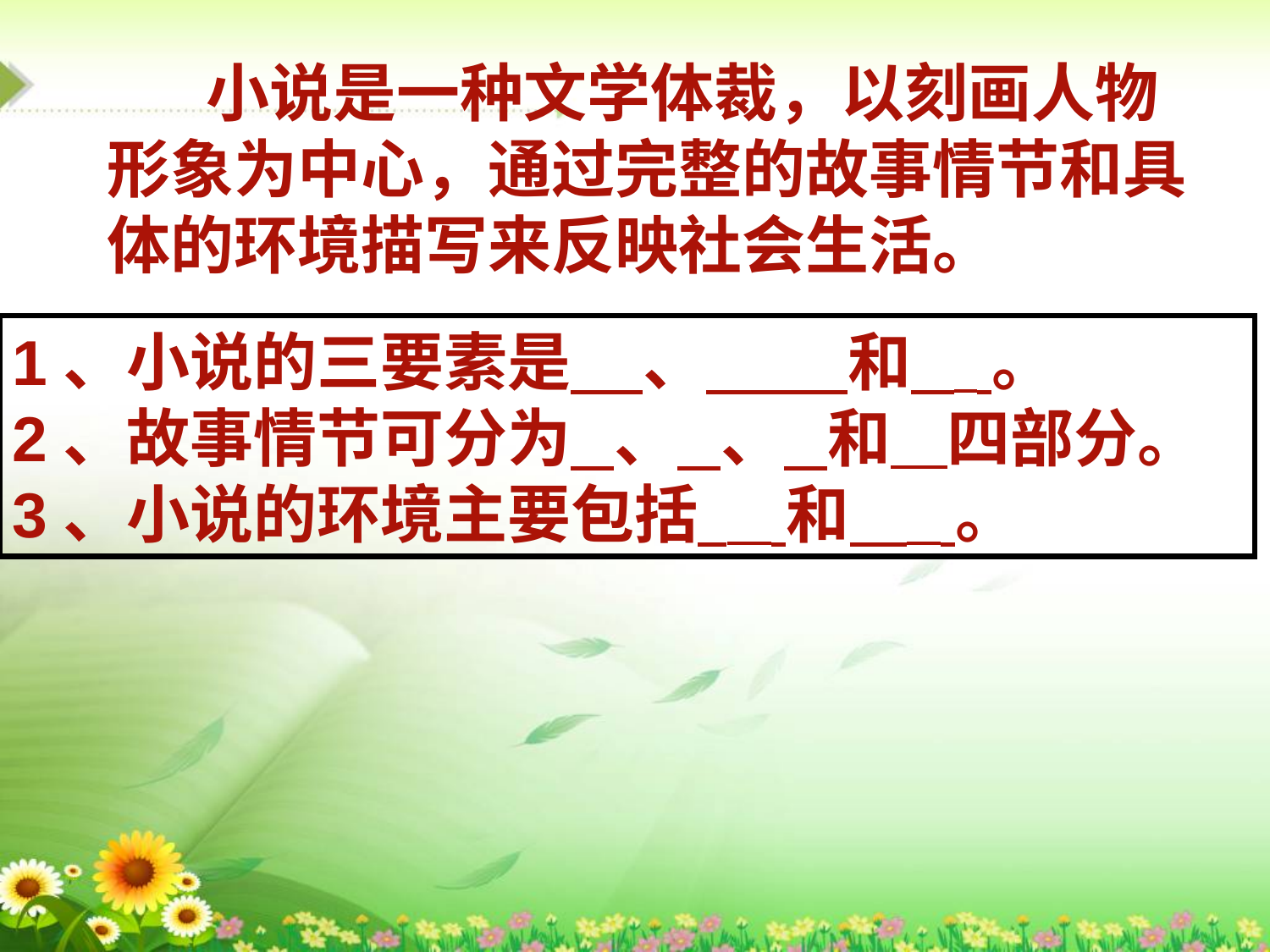

小说是一种文学体裁，以刻画人物形象为中心，通过完整的故事情节和具体的环境描写来反映社会生活。
1、小说的三要素是     、 　　和      。
2、故事情节可分为   、   、   和     四部分。
3、小说的环境主要包括       和        。